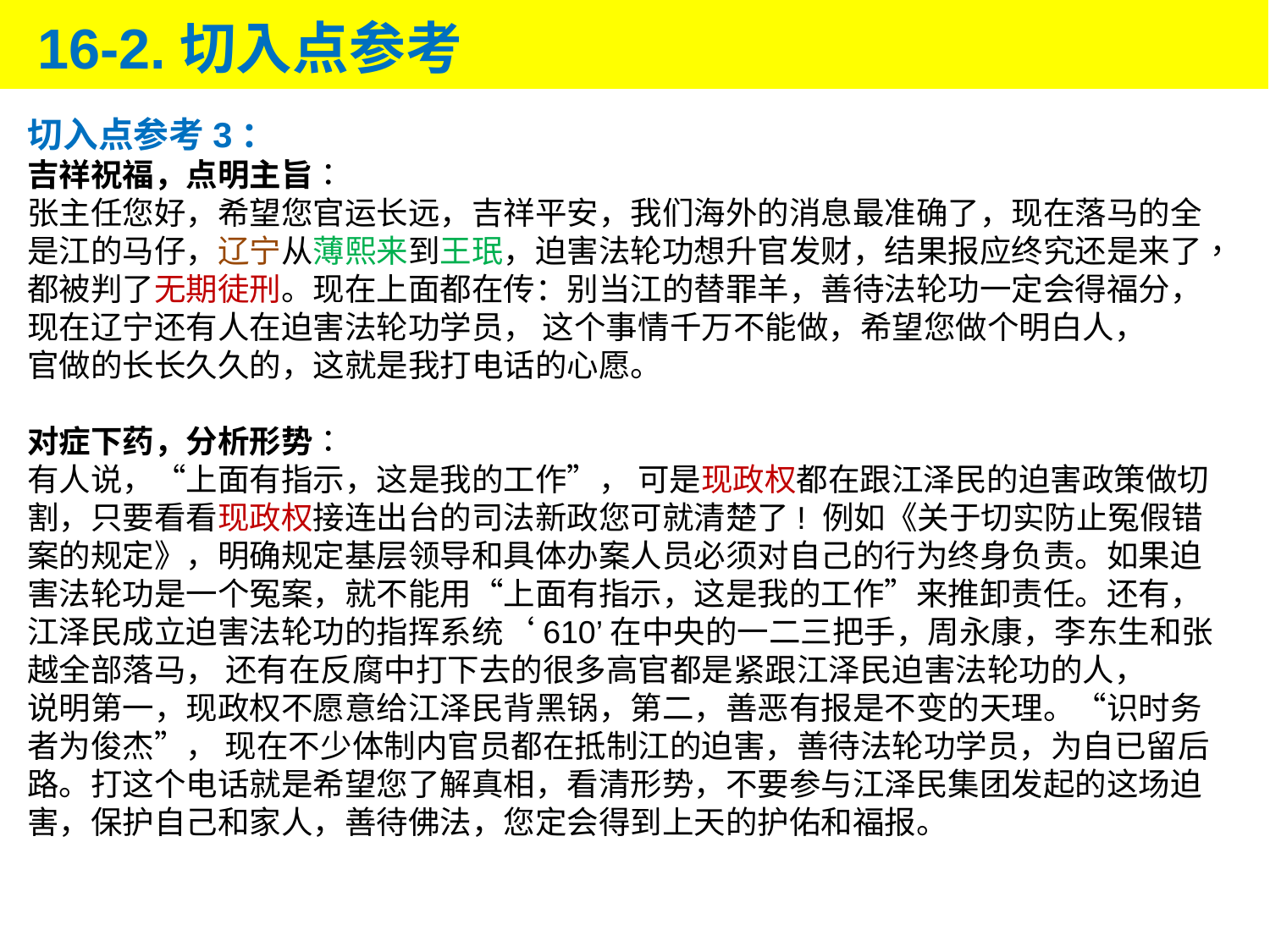

16-2.切入点参考
切入点参考3：
吉祥祝福，点明主旨：
张主任您好，希望您官运长远，吉祥平安，我们海外的消息最准确了，现在落马的全是江的马仔，辽宁从薄熙来到王珉，迫害法轮功想升官发财，结果报应终究还是来了，都被判了无期徒刑。现在上面都在传：别当江的替罪羊，善待法轮功一定会得福分，现在辽宁还有人在迫害法轮功学员， 这个事情千万不能做，希望您做个明白人，
官做的长长久久的，这就是我打电话的心愿。

对症下药，分析形势：
有人说，“上面有指示，这是我的工作”， 可是现政权都在跟江泽民的迫害政策做切割，只要看看现政权接连出台的司法新政您可就清楚了! 例如《关于切实防止冤假错案的规定》，明确规定基层领导和具体办案人员必须对自己的行为终身负责。如果迫害法轮功是一个冤案，就不能用“上面有指示，这是我的工作”来推卸责任。还有， 江泽民成立迫害法轮功的指挥系统‘610’在中央的一二三把手，周永康，李东生和张越全部落马， 还有在反腐中打下去的很多高官都是紧跟江泽民迫害法轮功的人，
说明第一，现政权不愿意给江泽民背黑锅，第二，善恶有报是不变的天理。“识时务者为俊杰”， 现在不少体制内官员都在抵制江的迫害，善待法轮功学员，为自已留后路。打这个电话就是希望您了解真相，看清形势，不要参与江泽民集团发起的这场迫害，保护自己和家人，善待佛法，您定会得到上天的护佑和福报。